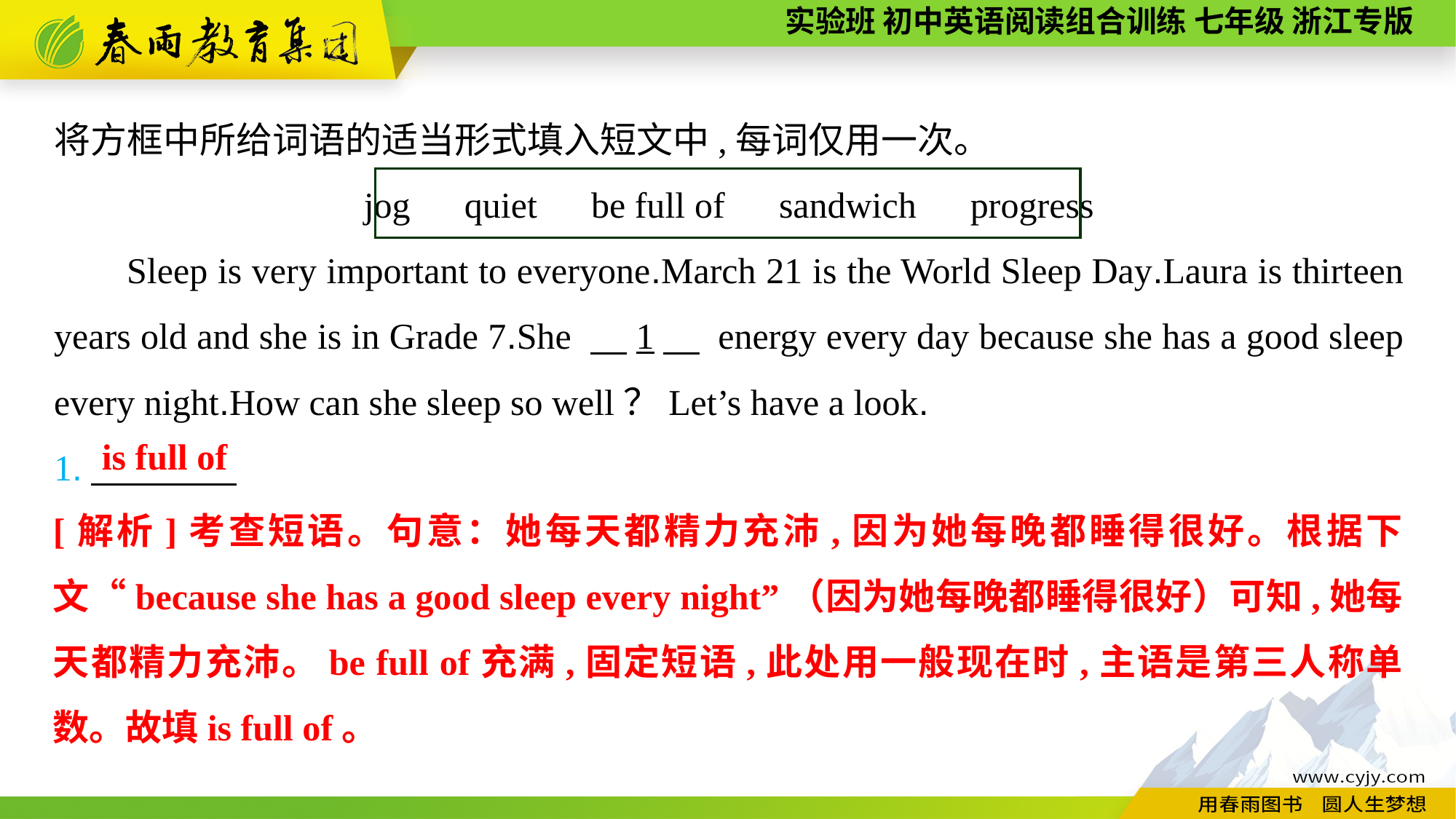

将方框中所给词语的适当形式填入短文中,每词仅用一次。
jog　quiet　be full of　sandwich　progress
Sleep is very important to everyone.March 21 is the World Sleep Day.Laura is thirteen years old and she is in Grade 7.She 　1　 energy every day because she has a good sleep every night.How can she sleep so well？Let’s have a look.
1.　　　　　.

is full of
[解析]考查短语。句意：她每天都精力充沛,因为她每晚都睡得很好。根据下文“because she has a good sleep every night”（因为她每晚都睡得很好）可知,她每天都精力充沛。be full of充满,固定短语,此处用一般现在时,主语是第三人称单数。故填is full of。